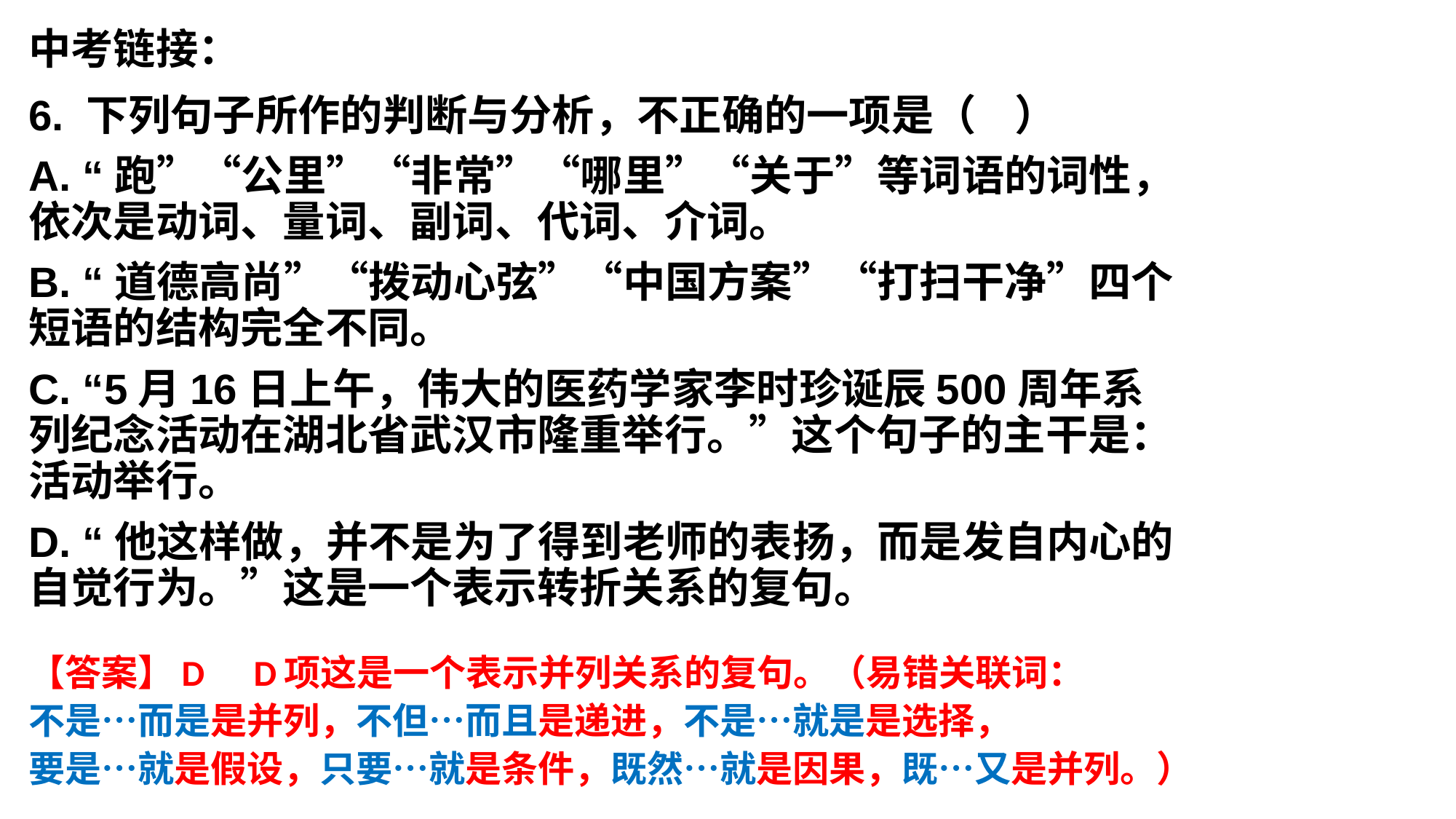

中考链接：
6. 下列句子所作的判断与分析，不正确的一项是（    ）
A. “跑”“公里”“非常”“哪里”“关于”等词语的词性，依次是动词、量词、副词、代词、介词。
B. “道德高尚”“拨动心弦”“中国方案”“打扫干净”四个短语的结构完全不同。
C. “5月16日上午，伟大的医药学家李时珍诞辰500周年系列纪念活动在湖北省武汉市隆重举行。”这个句子的主干是：活动举行。
D. “他这样做，并不是为了得到老师的表扬，而是发自内心的自觉行为。”这是一个表示转折关系的复句。
# 【答案】D      D项这是一个表示并列关系的复句。（易错关联词： 不是…而是是并列，不但…而且是递进，不是…就是是选择， 要是…就是假设，只要…就是条件，既然…就是因果，既…又是并列。）